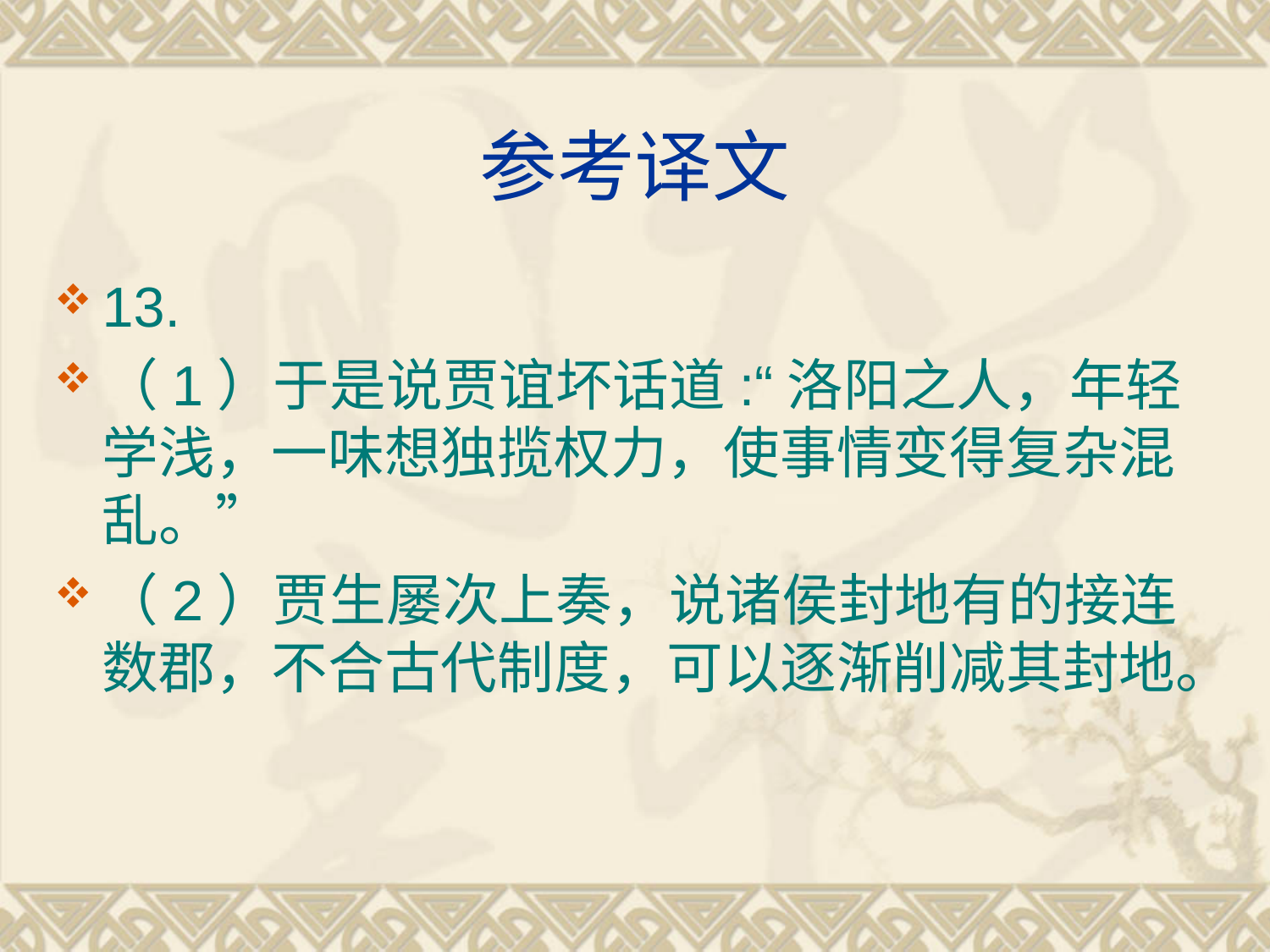

# 参考译文
13.
（1）于是说贾谊坏话道:“洛阳之人，年轻学浅，一味想独揽权力，使事情变得复杂混乱。”
（2）贾生屡次上奏，说诸侯封地有的接连数郡，不合古代制度，可以逐渐削减其封地。